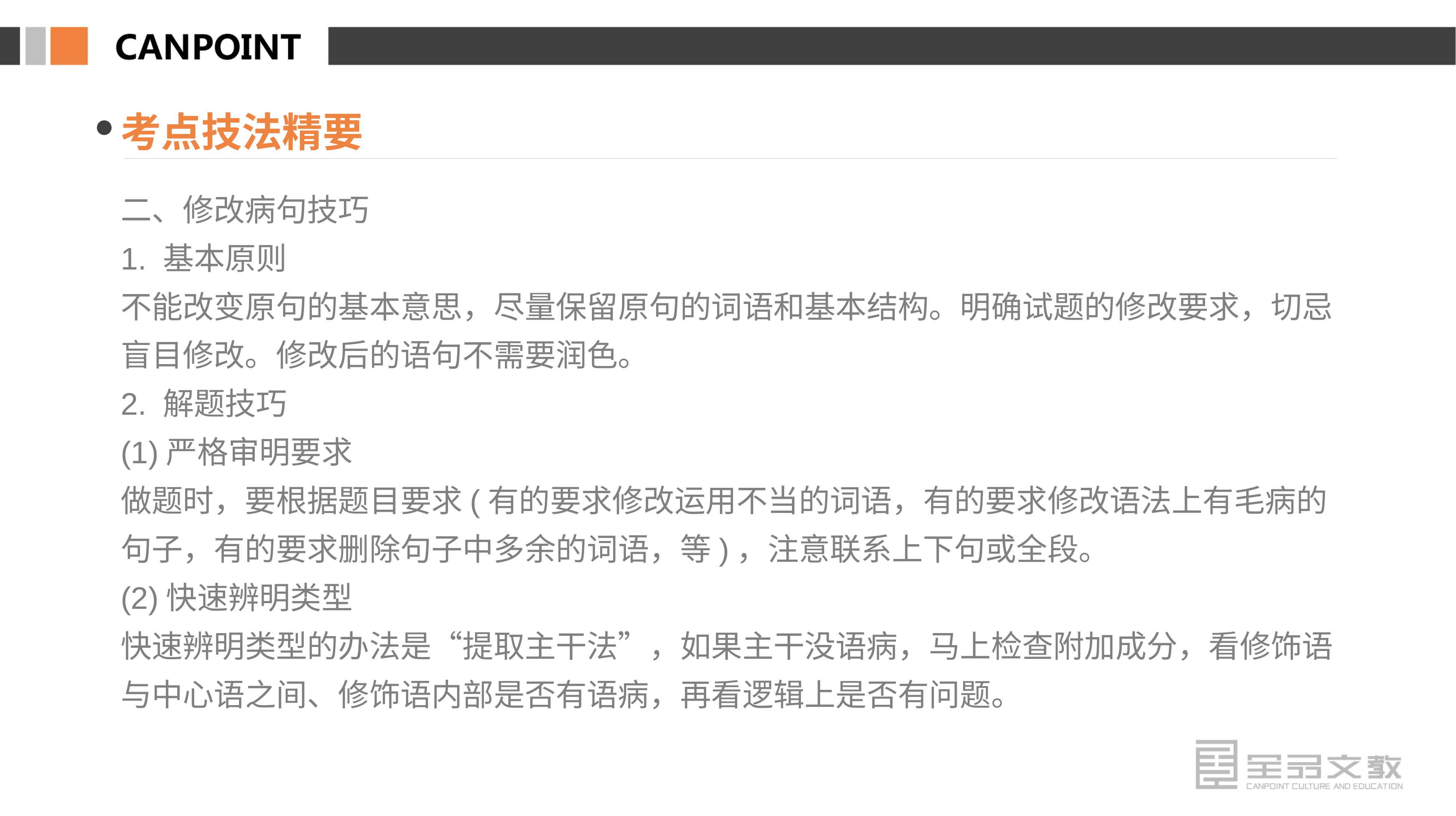

考点技法精要

二、修改病句技巧
1. 基本原则
不能改变原句的基本意思，尽量保留原句的词语和基本结构。明确试题的修改要求，切忌盲目修改。修改后的语句不需要润色。
2. 解题技巧
(1)严格审明要求
做题时，要根据题目要求(有的要求修改运用不当的词语，有的要求修改语法上有毛病的句子，有的要求删除句子中多余的词语，等)，注意联系上下句或全段。
(2)快速辨明类型
快速辨明类型的办法是“提取主干法”，如果主干没语病，马上检查附加成分，看修饰语与中心语之间、修饰语内部是否有语病，再看逻辑上是否有问题。